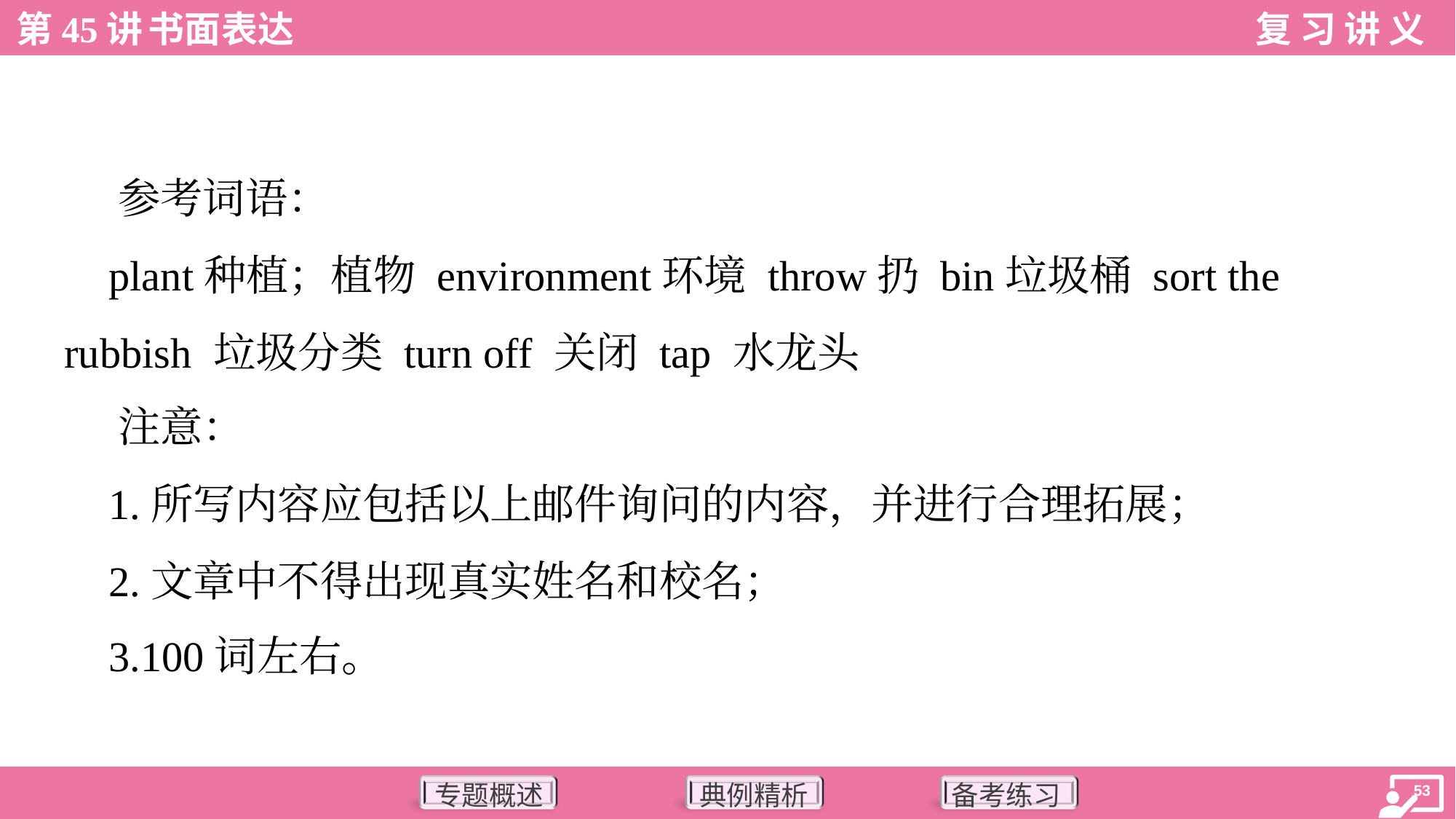

参考词语：
    plant种植；植物 environment环境 throw扔 bin垃圾桶 sort the
rubbish 垃圾分类 turn off 关闭 tap 水龙头
    注意：
    1.所写内容应包括以上邮件询问的内容，并进行合理拓展；
    2.文章中不得出现真实姓名和校名；
    3.100词左右。